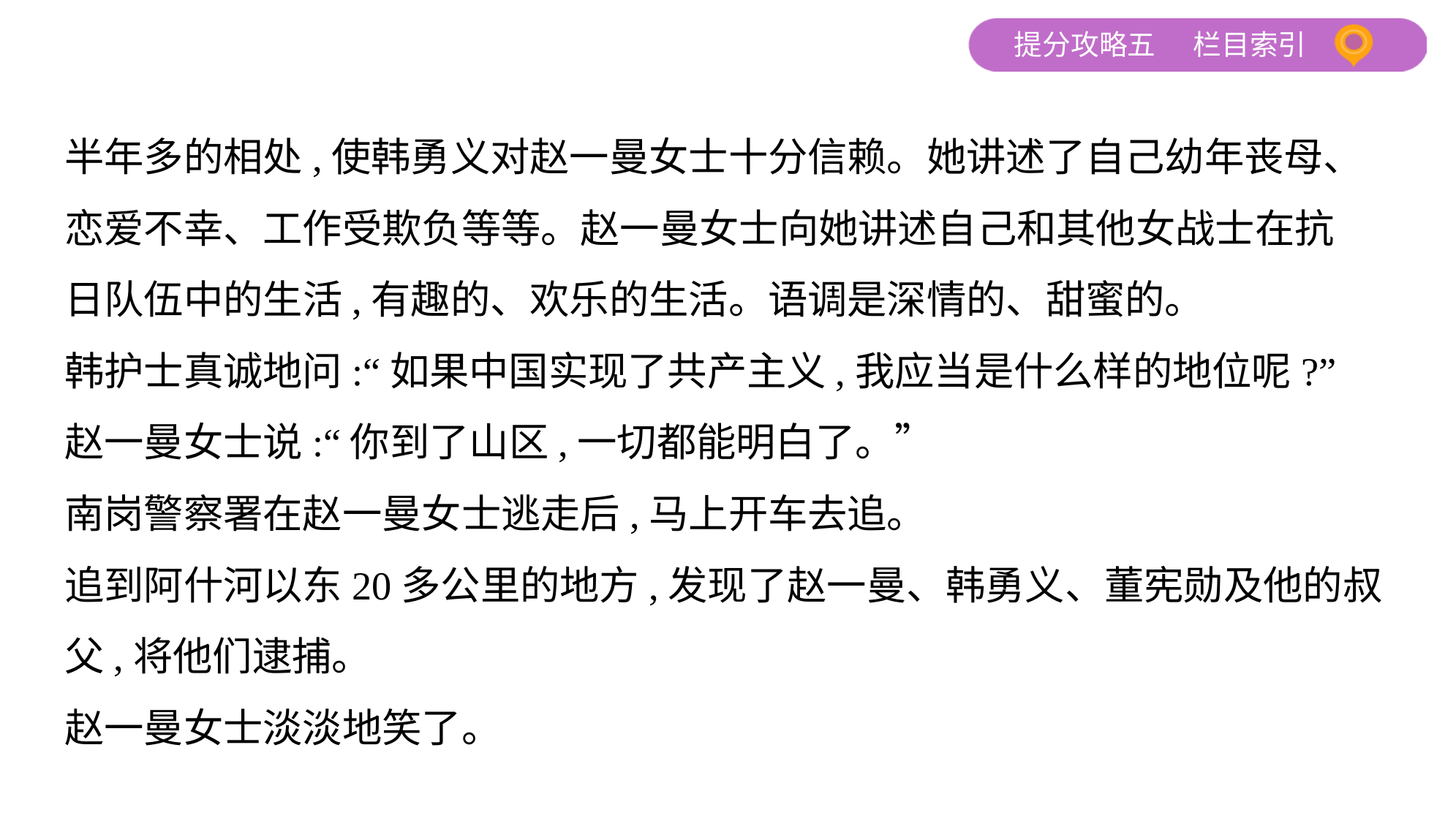

半年多的相处,使韩勇义对赵一曼女士十分信赖。她讲述了自己幼年丧母、
恋爱不幸、工作受欺负等等。赵一曼女士向她讲述自己和其他女战士在抗
日队伍中的生活,有趣的、欢乐的生活。语调是深情的、甜蜜的。
韩护士真诚地问:“如果中国实现了共产主义,我应当是什么样的地位呢?”
赵一曼女士说:“你到了山区,一切都能明白了。”
南岗警察署在赵一曼女士逃走后,马上开车去追。
追到阿什河以东20多公里的地方,发现了赵一曼、韩勇义、董宪勋及他的叔
父,将他们逮捕。
赵一曼女士淡淡地笑了。